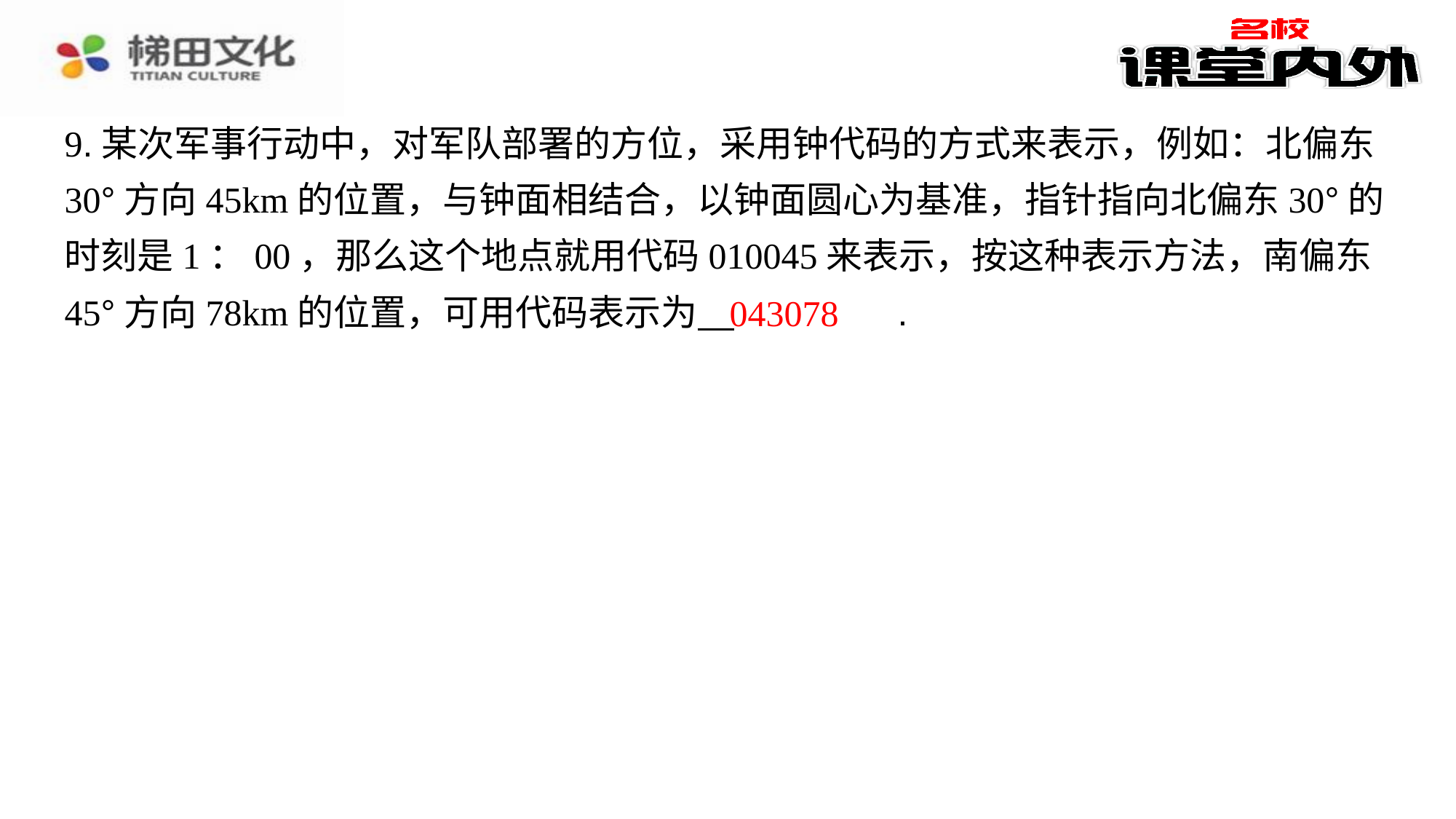

9.某次军事行动中，对军队部署的方位，采用钟代码的方式来表示，例如：北偏东30°方向45km的位置，与钟面相结合，以钟面圆心为基准，指针指向北偏东30°的时刻是1：00，那么这个地点就用代码010045来表示，按这种表示方法，南偏东45°方向78km的位置，可用代码表示为 　043078　⁠.
043078